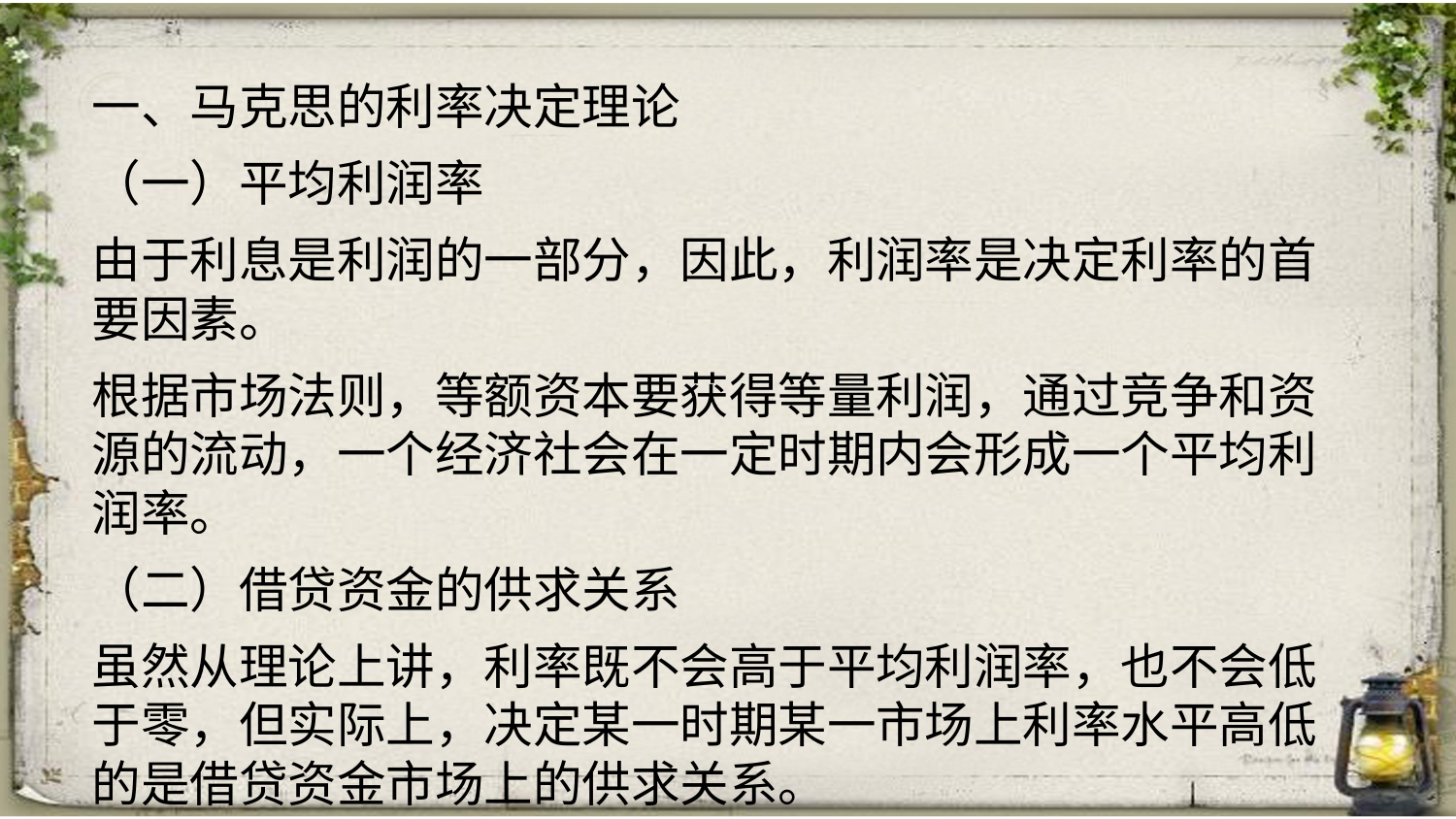

一、马克思的利率决定理论
（一）平均利润率
由于利息是利润的一部分，因此，利润率是决定利率的首要因素。
根据市场法则，等额资本要获得等量利润，通过竞争和资源的流动，一个经济社会在一定时期内会形成一个平均利润率。
（二）借贷资金的供求关系
虽然从理论上讲，利率既不会高于平均利润率，也不会低于零，但实际上，决定某一时期某一市场上利率水平高低的是借贷资金市场上的供求关系。